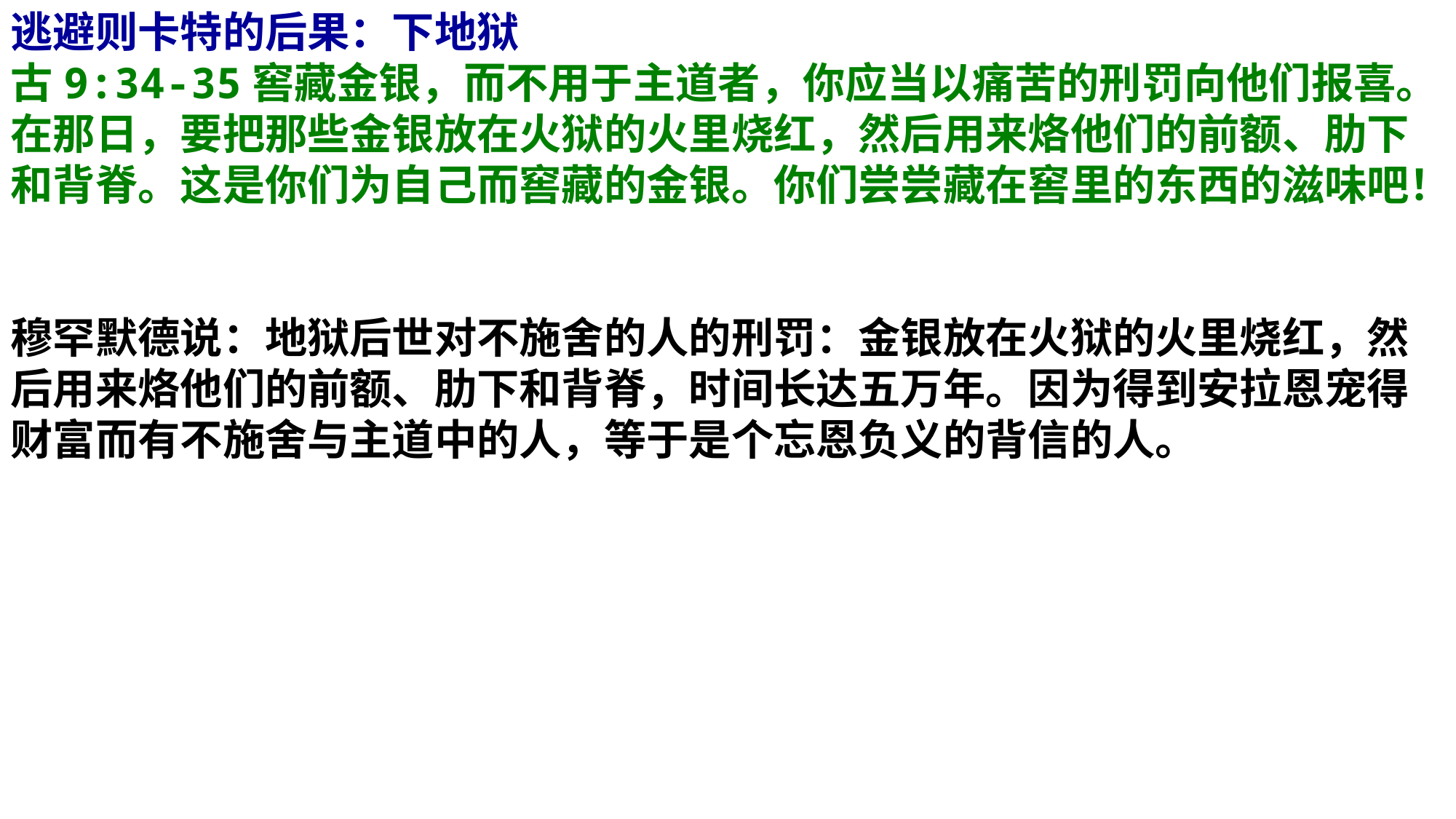

逃避则卡特的后果：下地狱
古9:34-35窖藏金银，而不用于主道者，你应当以痛苦的刑罚向他们报喜。在那日，要把那些金银放在火狱的火里烧红，然后用来烙他们的前额、肋下和背脊。这是你们为自己而窖藏的金银。你们尝尝藏在窖里的东西的滋味吧！

穆罕默德说：地狱后世对不施舍的人的刑罚：金银放在火狱的火里烧红，然后用来烙他们的前额、肋下和背脊，时间长达五万年。因为得到安拉恩宠得财富而有不施舍与主道中的人，等于是个忘恩负义的背信的人。